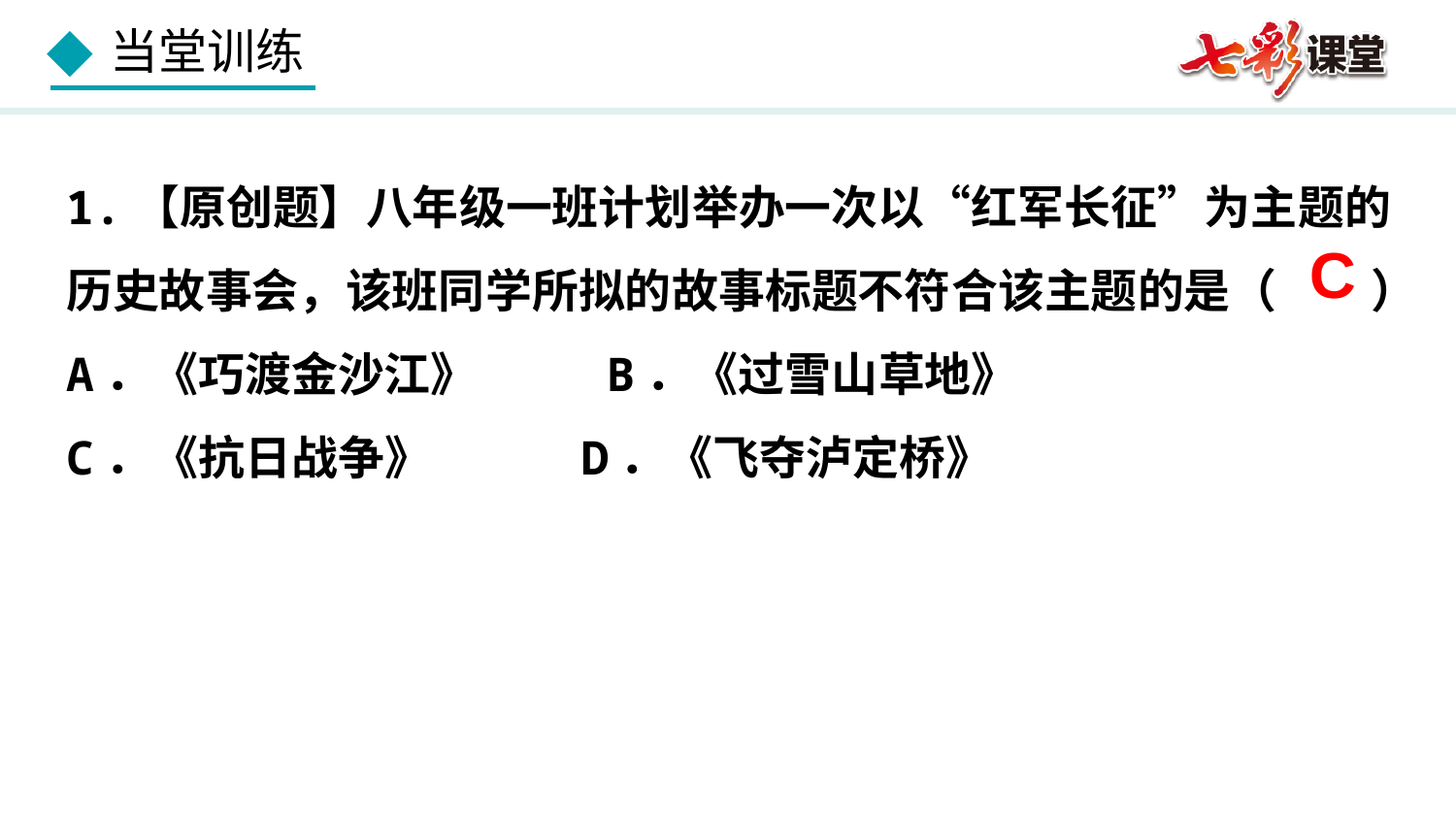

1.【原创题】八年级一班计划举办一次以“红军长征”为主题的
历史故事会，该班同学所拟的故事标题不符合该主题的是（　　）
A．《巧渡金沙江》           B．《过雪山草地》
C．《抗日战争》             D．《飞夺泸定桥》
C